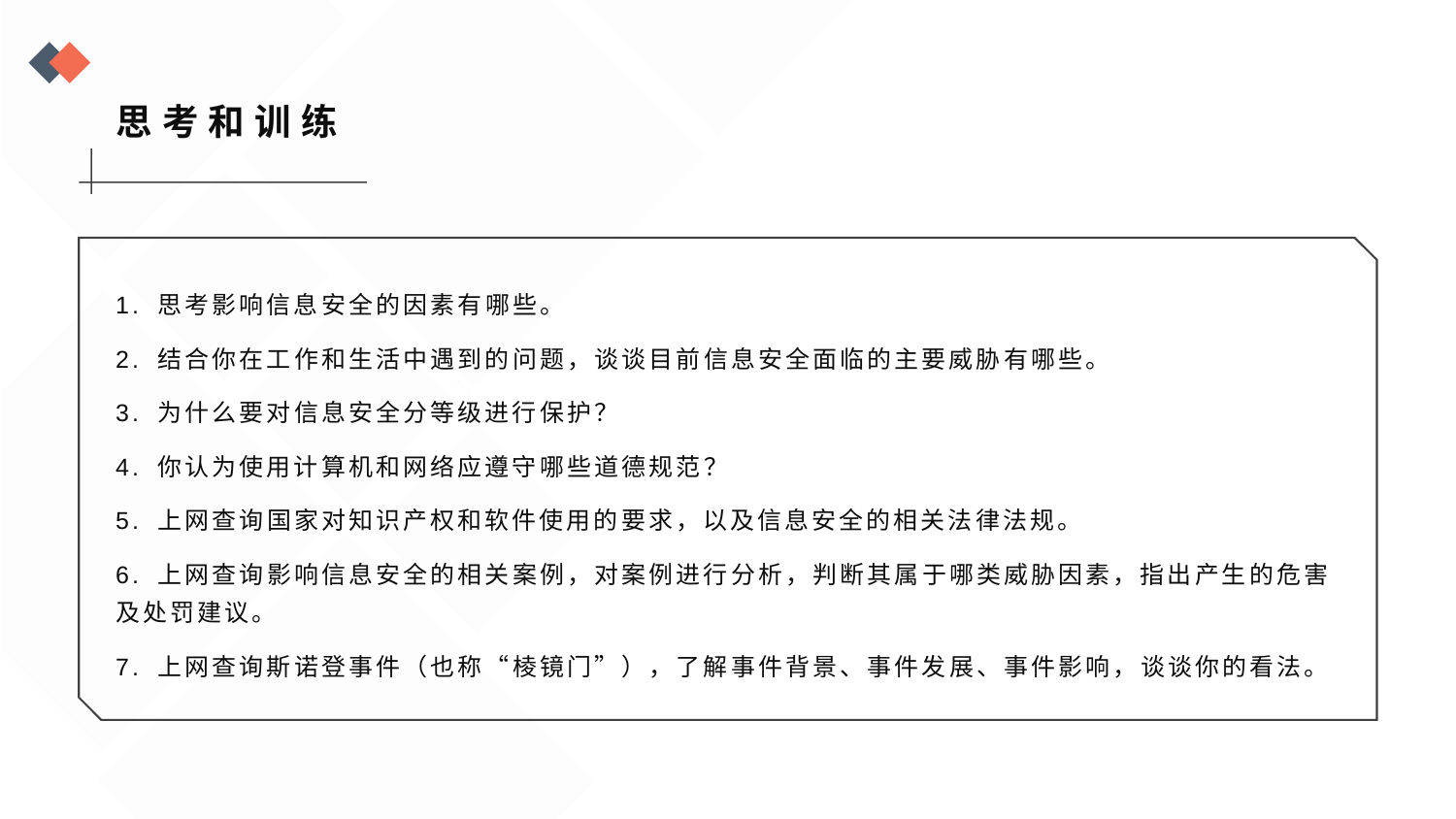

思考和训练

1. 思考影响信息安全的因素有哪些。
2. 结合你在工作和生活中遇到的问题，谈谈目前信息安全面临的主要威胁有哪些。
3. 为什么要对信息安全分等级进行保护？
4. 你认为使用计算机和网络应遵守哪些道德规范？
5. 上网查询国家对知识产权和软件使用的要求，以及信息安全的相关法律法规。
6. 上网查询影响信息安全的相关案例，对案例进行分析，判断其属于哪类威胁因素，指出产生的危害及处罚建议。
7. 上网查询斯诺登事件（也称“棱镜门”），了解事件背景、事件发展、事件影响，谈谈你的看法。